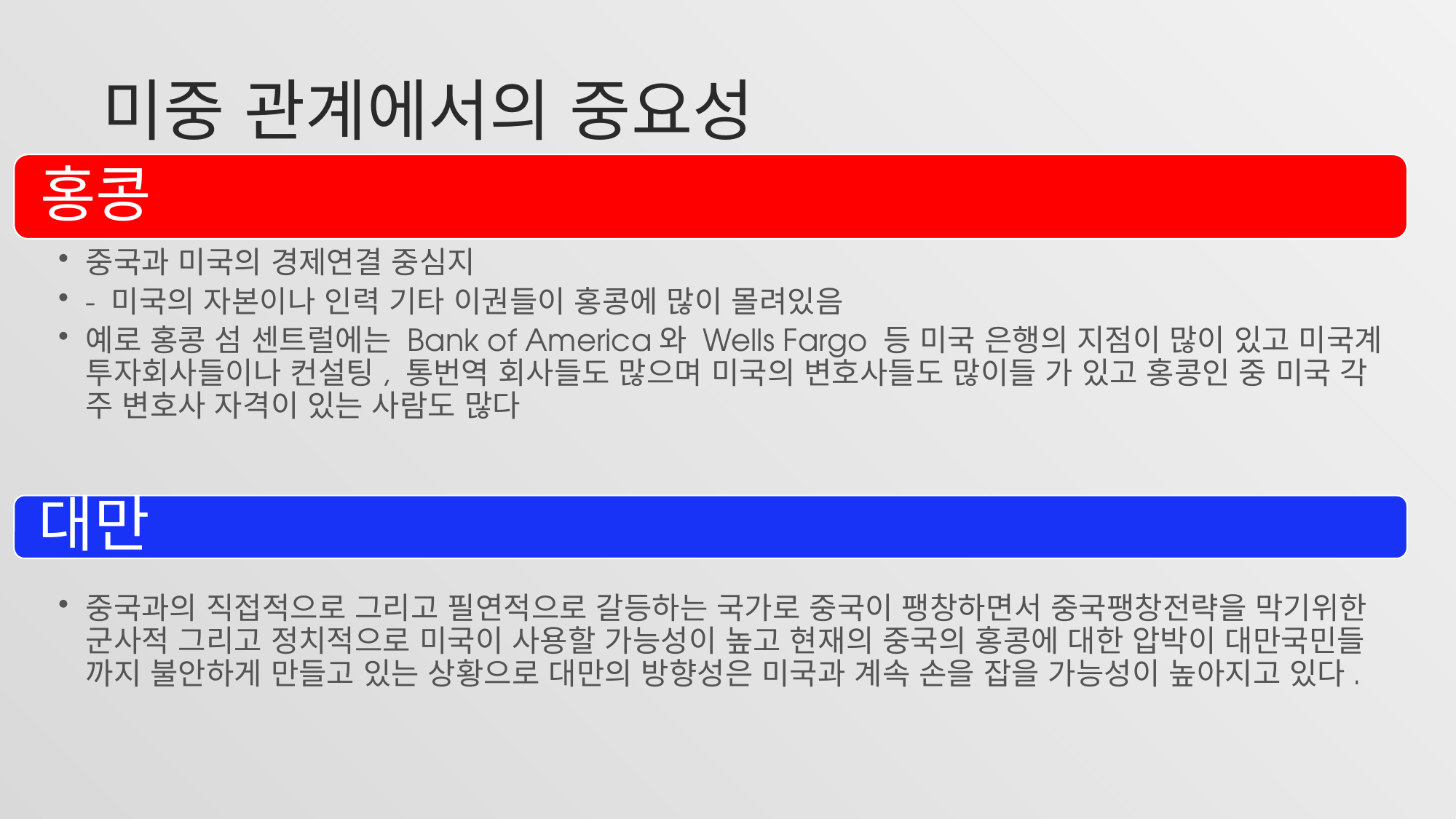

# 미중 관계에서의 중요성
홍콩
중국과 미국의 경제연결 중심지
- 미국의 자본이나 인력 기타 이권들이 홍콩에 많이 몰려있음
예로 홍콩 섬 센트럴에는 Bank of America와 Wells Fargo 등 미국 은행의 지점이 많이 있고 미국계 투자회사들이나 컨설팅, 통번역 회사들도 많으며 미국의 변호사들도 많이들 가 있고 홍콩인 중 미국 각 주 변호사 자격이 있는 사람도 많다
대만
중국과의 직접적으로 그리고 필연적으로 갈등하는 국가로 중국이 팽창하면서 중국팽창전략을 막기위한 군사적 그리고 정치적으로 미국이 사용할 가능성이 높고 현재의 중국의 홍콩에 대한 압박이 대만국민들 까지 불안하게 만들고 있는 상황으로 대만의 방향성은 미국과 계속 손을 잡을 가능성이 높아지고 있다.